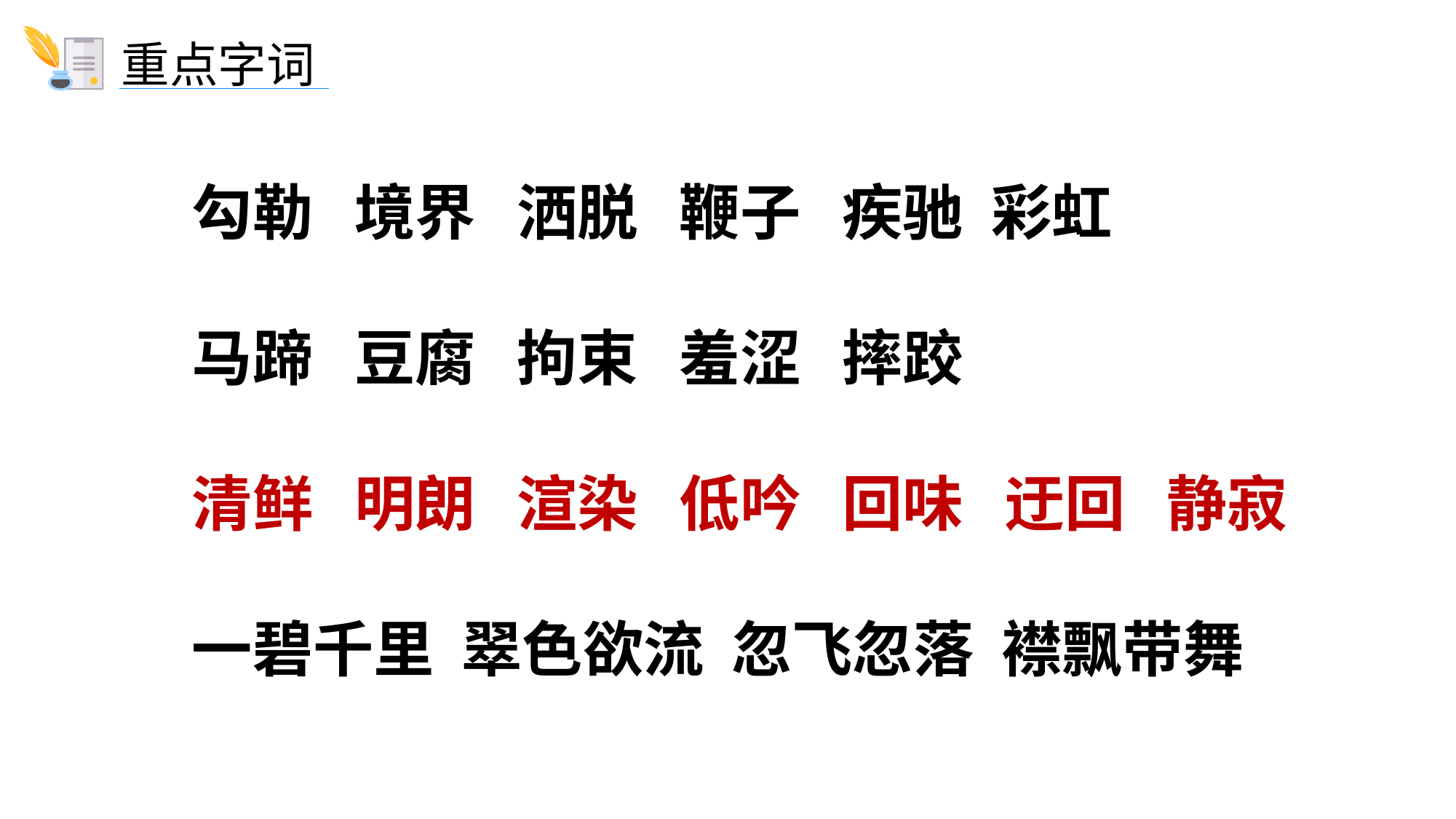

重点字词

勾勒   境界   洒脱   鞭子   疾驰  彩虹
马蹄   豆腐   拘束   羞涩   摔跤
清鲜   明朗   渲染   低吟   回味   迂回   静寂
一碧千里  翠色欲流  忽飞忽落  襟飘带舞